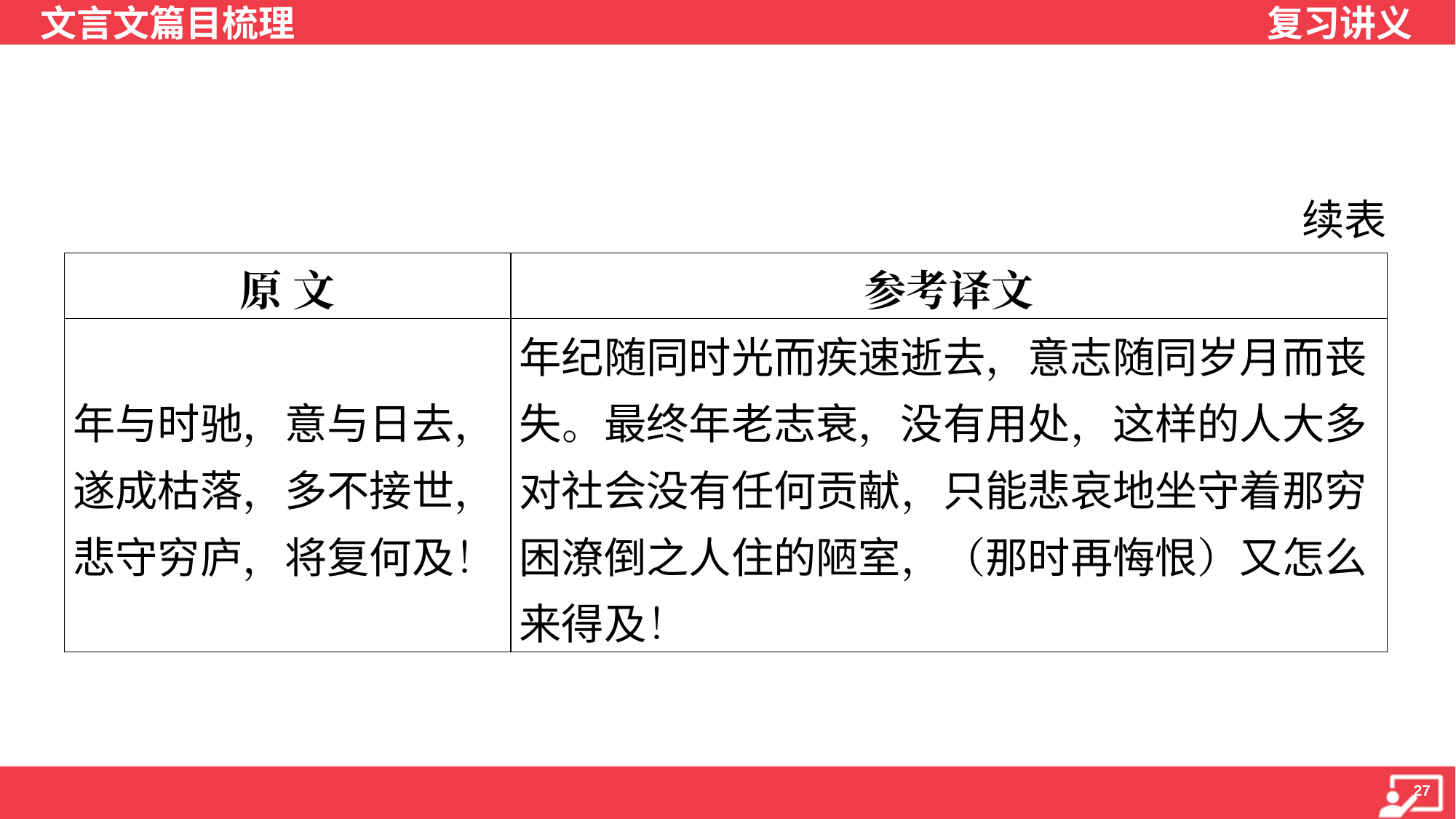

续表
| 原 文 | 参考译文 |
| --- | --- |
| 年与时驰，意与日去，遂成枯落，多不接世，悲守穷庐，将复何及！ | 年纪随同时光而疾速逝去，意志随同岁月而丧失。最终年老志衰，没有用处，这样的人大多对社会没有任何贡献，只能悲哀地坐守着那穷困潦倒之人住的陋室，（那时再悔恨）又怎么来得及！ |